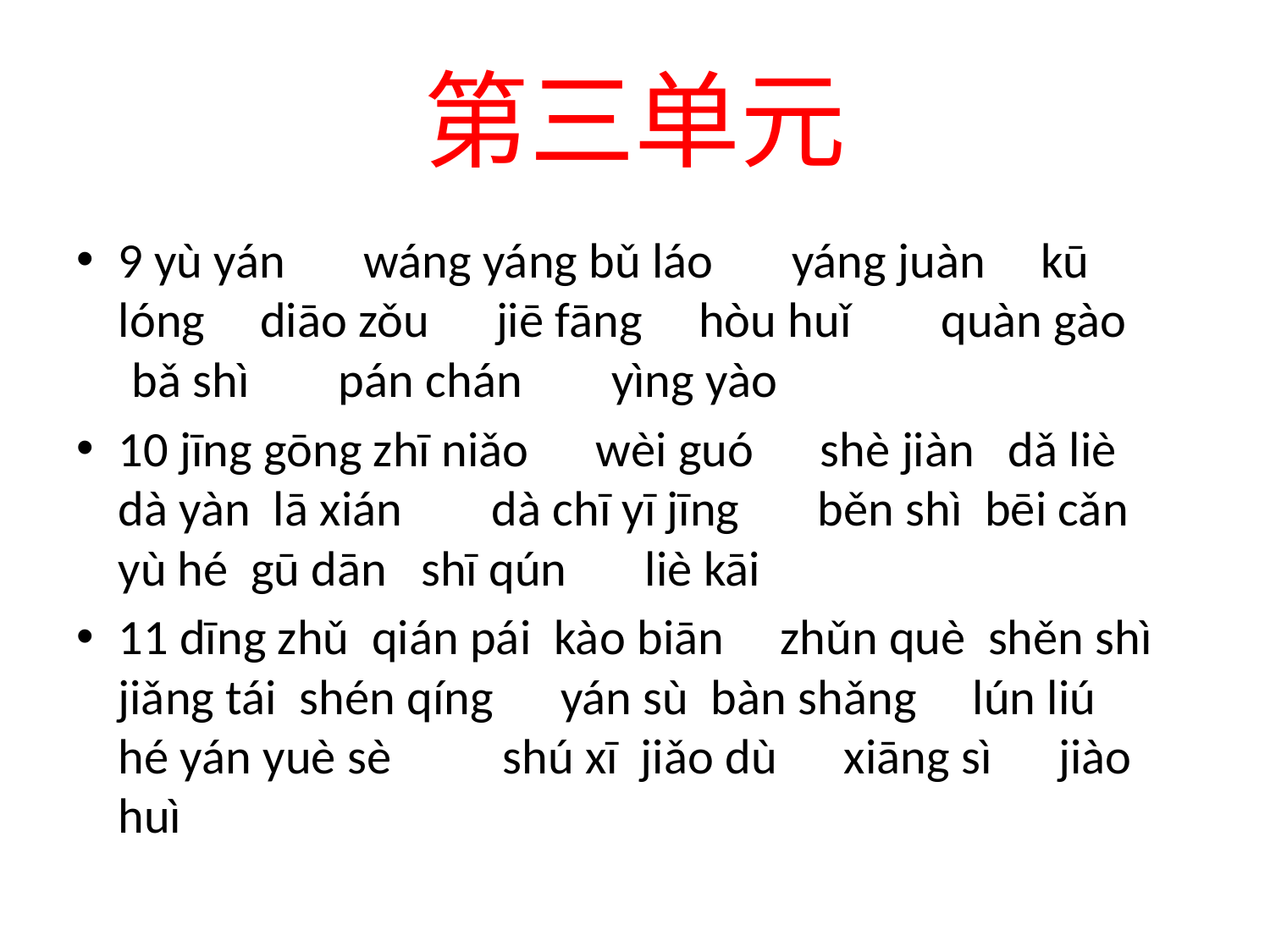

# 第三单元
9 yù yán　  wáng yáng bǔ láo　  yáng juàn　kū lóng　diāo zǒu　 jiē fāng     hòu huǐ 　  quàn gào　   bǎ shì 　  pán chán　   yìng yào
10 jīng gōng zhī niǎo　 wèi guó 　shè jiàn   dǎ liè   dà yàn  lā xián　   dà chī yī jīng　  běn shì  bēi cǎn　 yù hé  gū dān   shī qún　  liè kāi
11 dīng zhǔ  qián pái  kào biān　zhǔn què  shěn shì  jiǎng tái  shén qíng　 yán sù  bàn shǎng　lún liú 　hé yán yuè sè 　    shú xī  jiǎo dù 　xiāng sì 　jiào huì